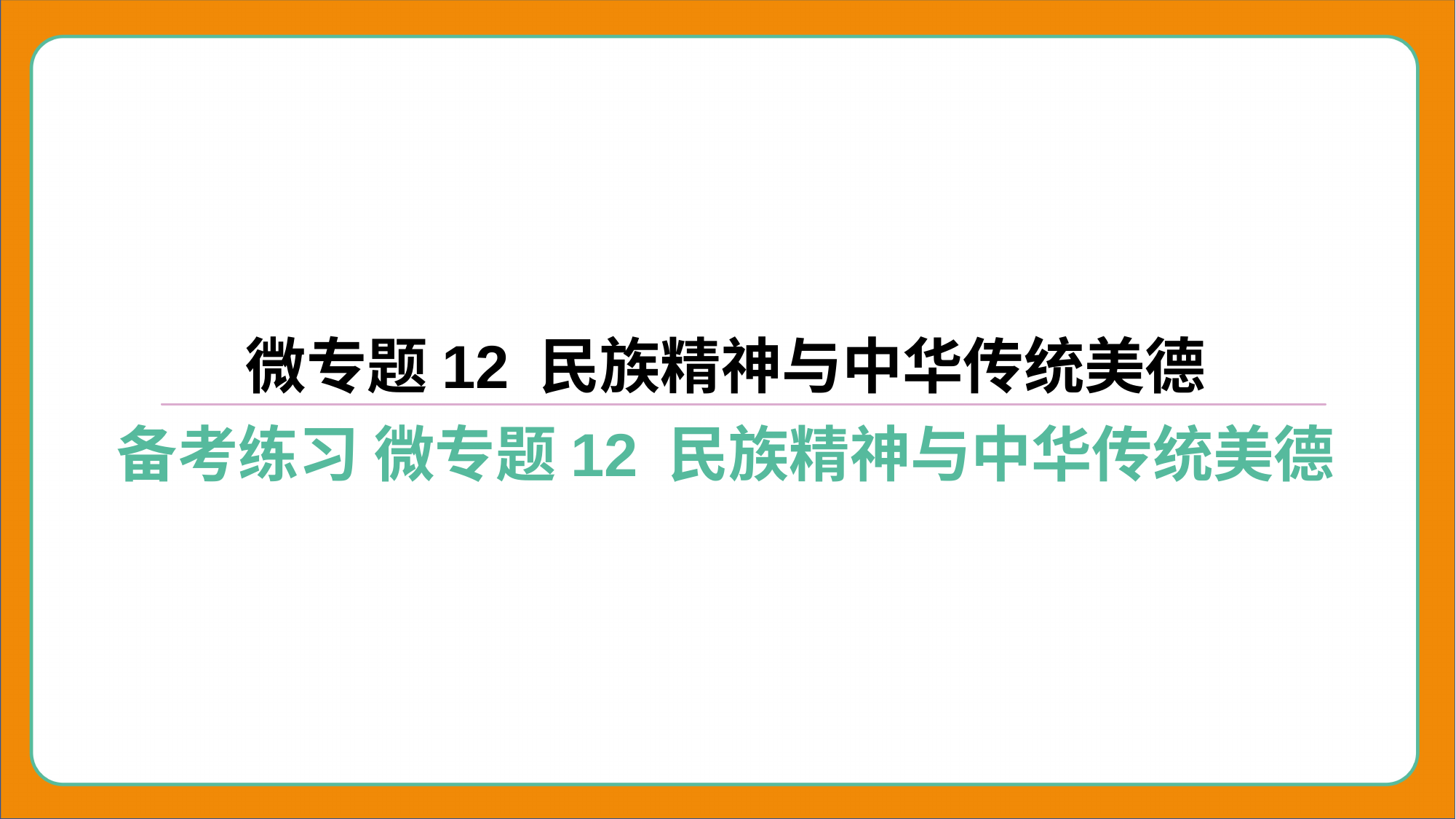

微专题12 民族精神与中华传统美德
备考练习 微专题12 民族精神与中华传统美德